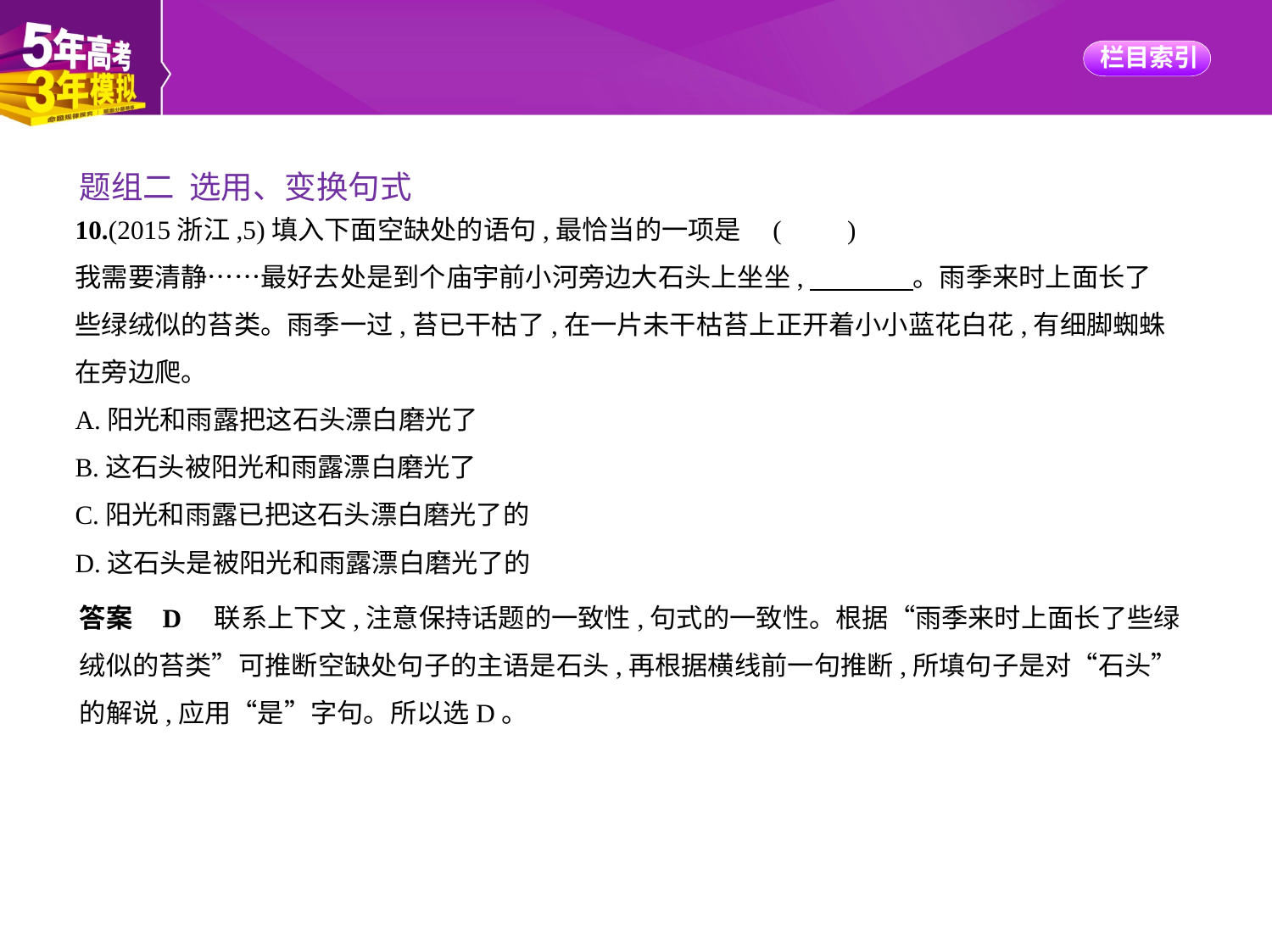

题组二  选用、变换句式
10.(2015浙江,5)填入下面空缺处的语句,最恰当的一项是 (　　)
我需要清静……最好去处是到个庙宇前小河旁边大石头上坐坐,　　　    。雨季来时上面长了
些绿绒似的苔类。雨季一过,苔已干枯了,在一片未干枯苔上正开着小小蓝花白花,有细脚蜘蛛
在旁边爬。
A.阳光和雨露把这石头漂白磨光了
B.这石头被阳光和雨露漂白磨光了
C.阳光和雨露已把这石头漂白磨光了的
D.这石头是被阳光和雨露漂白磨光了的
答案    D　联系上下文,注意保持话题的一致性,句式的一致性。根据“雨季来时上面长了些绿
绒似的苔类”可推断空缺处句子的主语是石头,再根据横线前一句推断,所填句子是对“石头”
的解说,应用“是”字句。所以选D。